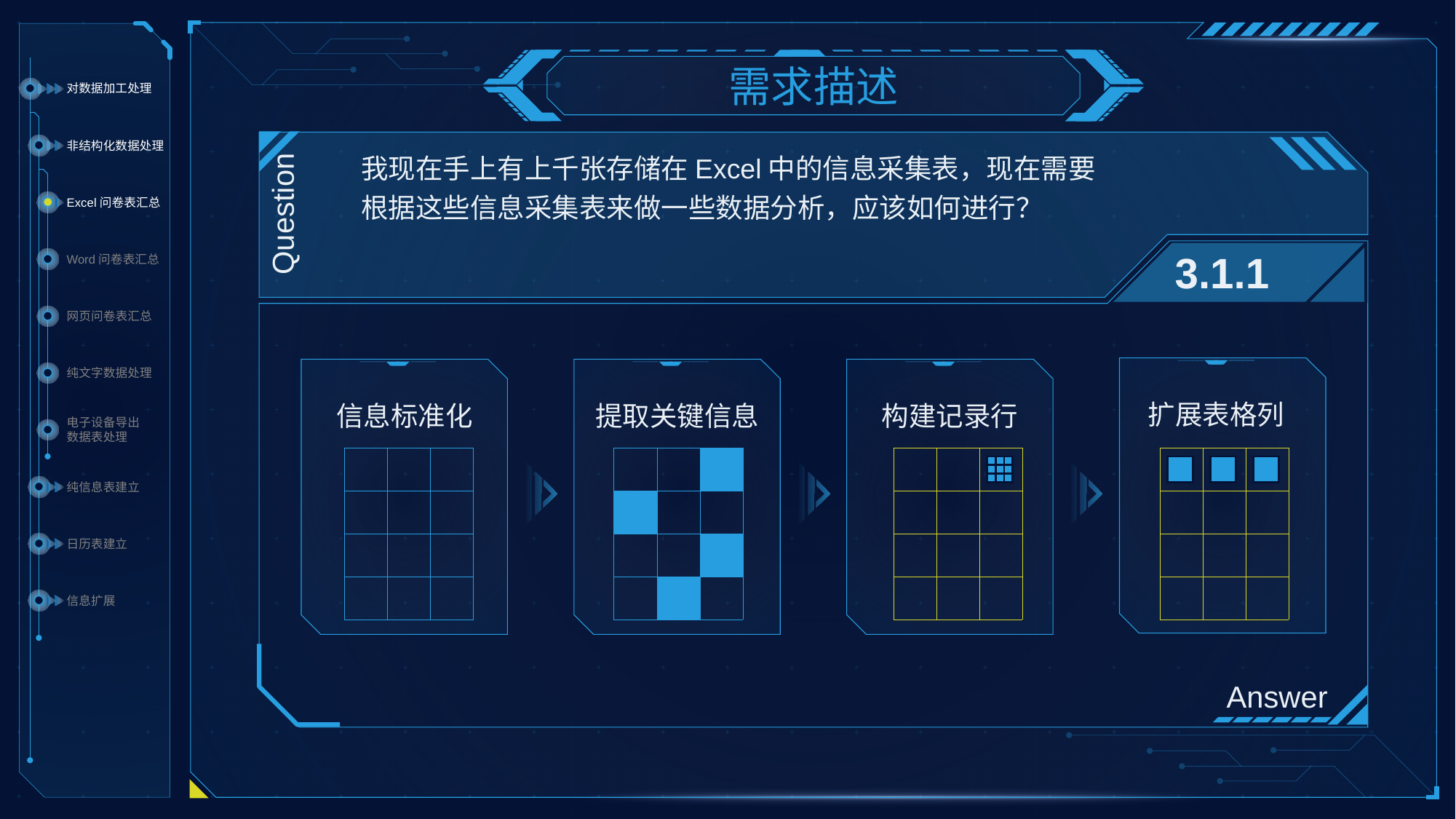

需求描述
对数据加工处理

非结构化数据处理

我现在手上有上千张存储在Excel中的信息采集表，现在需要根据这些信息采集表来做一些数据分析，应该如何进行？

Excel问卷表汇总

Question

Word问卷表汇总

3.1.1

网页问卷表汇总

纯文字数据处理

扩展表格列
信息标准化
提取关键信息
构建记录行
电子设备导出
数据表处理

|  |  |  |
| --- | --- | --- |
|  |  |  |
|  |  |  |
|  |  |  |
|  |  |  |
| --- | --- | --- |
|  |  |  |
|  |  |  |
|  |  |  |
|  |  |  |
| --- | --- | --- |
|  |  |  |
|  |  |  |
|  |  |  |
|  |  |  |
| --- | --- | --- |
|  |  |  |
|  |  |  |
|  |  |  |
|  |  |  |
| --- | --- | --- |
|  |  |  |
|  |  |  |
|  |
| --- |
|  |
| --- |
|  |
| --- |

纯信息表建立

日历表建立

信息扩展

Answer